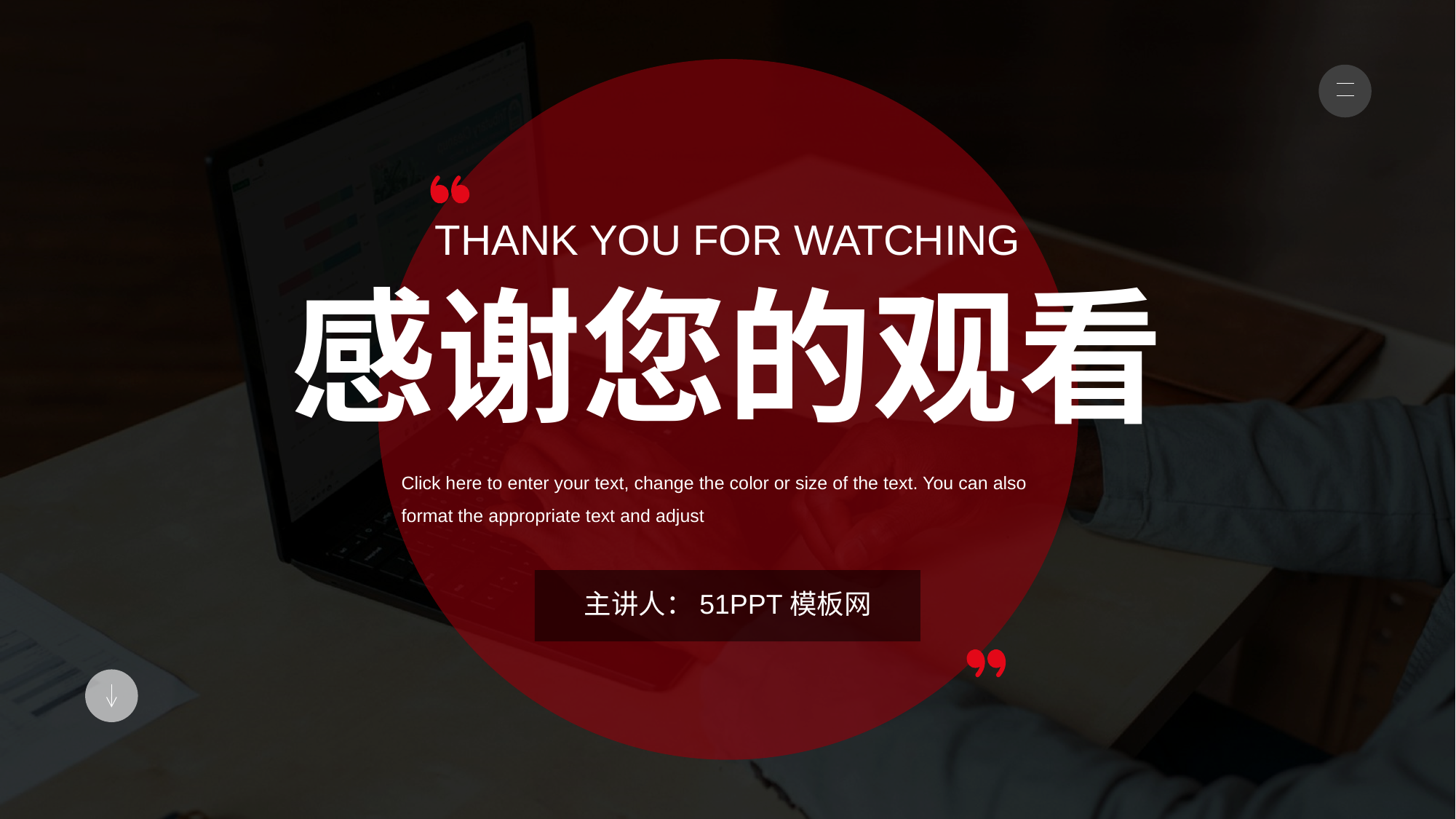

THANK YOU FOR WATCHING
感谢您的观看

Click here to enter your text, change the color or size of the text. You can also format the appropriate text and adjust

主讲人：51PPT模板网